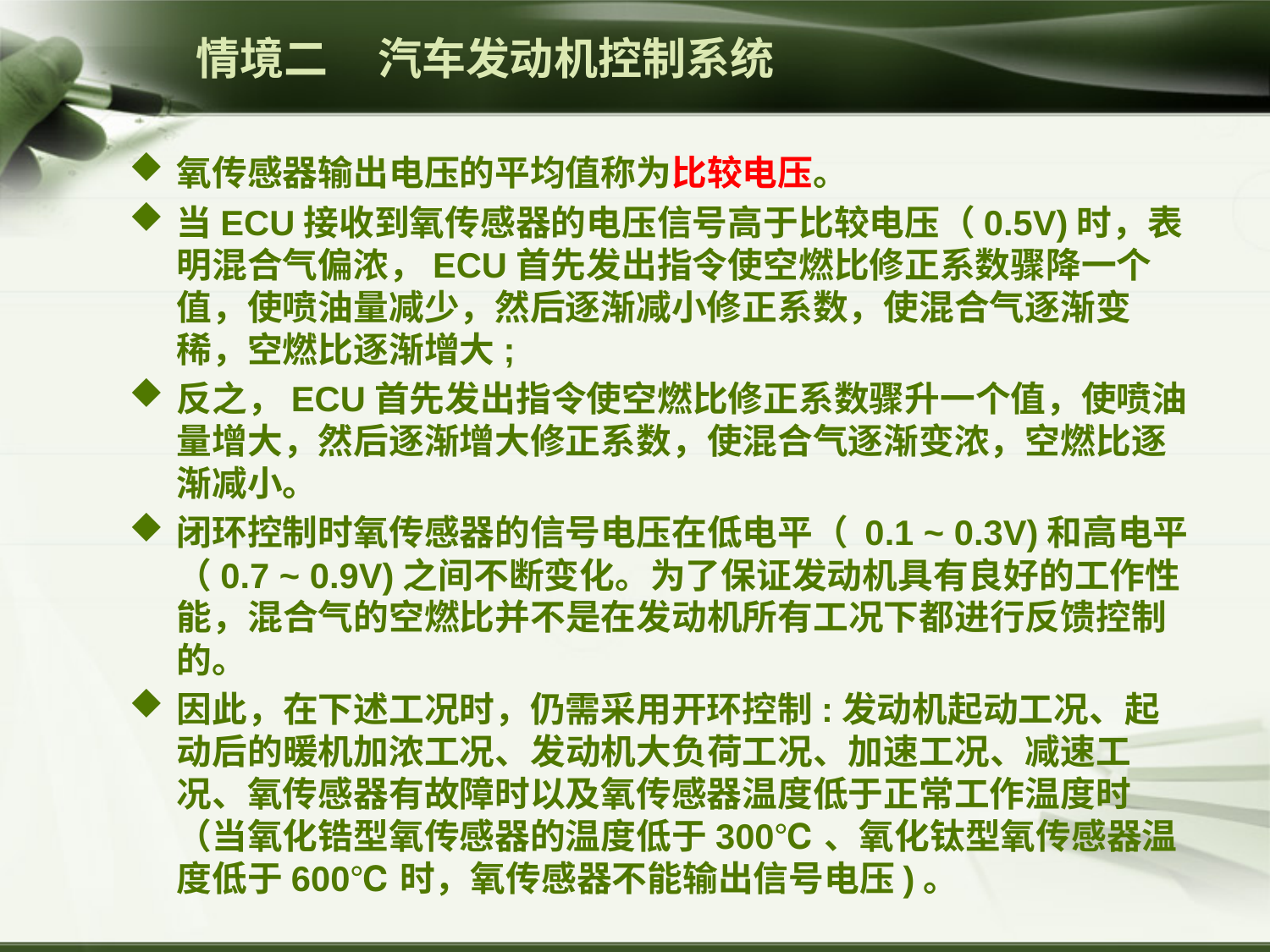

情境二     汽车发动机控制系统

氧传感器输出电压的平均值称为比较电压。
当ECU接收到氧传感器的电压信号高于比较电压（0.5V)时，表明混合气偏浓，ECU首先发出指令使空燃比修正系数骤降一个值，使喷油量减少，然后逐渐减小修正系数，使混合气逐渐变稀，空燃比逐渐增大;
反之，ECU首先发出指令使空燃比修正系数骤升一个值，使喷油量增大，然后逐渐增大修正系数，使混合气逐渐变浓，空燃比逐渐减小。
闭环控制时氧传感器的信号电压在低电平（ 0.1 ~ 0.3V)和高电平（0.7 ~ 0.9V)之间不断变化。为了保证发动机具有良好的工作性能，混合气的空燃比并不是在发动机所有工况下都进行反馈控制的。
因此，在下述工况时，仍需采用开环控制:发动机起动工况、起动后的暖机加浓工况、发动机大负荷工况、加速工况、减速工况、氧传感器有故障时以及氧传感器温度低于正常工作温度时（当氧化锆型氧传感器的温度低于300℃、氧化钛型氧传感器温度低于600℃时，氧传感器不能输出信号电压)。